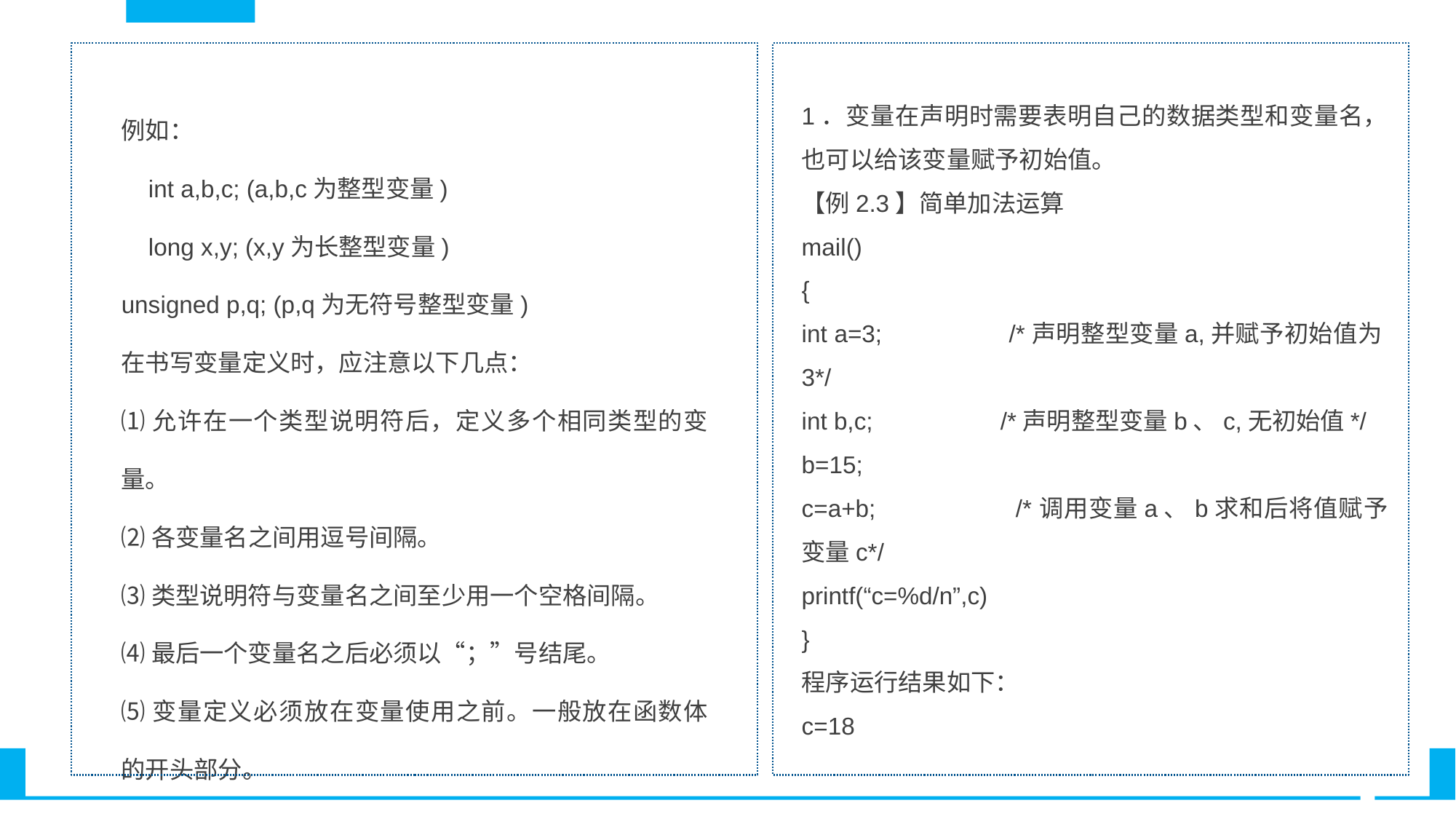

例如：
    int a,b,c; (a,b,c为整型变量)
    long x,y; (x,y为长整型变量)
unsigned p,q; (p,q为无符号整型变量)
在书写变量定义时，应注意以下几点：
⑴允许在一个类型说明符后，定义多个相同类型的变量。
⑵各变量名之间用逗号间隔。
⑶类型说明符与变量名之间至少用一个空格间隔。
⑷最后一个变量名之后必须以“；”号结尾。
⑸变量定义必须放在变量使用之前。一般放在函数体的开头部分。
1．变量在声明时需要表明自己的数据类型和变量名，也可以给该变量赋予初始值。
【例2.3】简单加法运算
mail()
{
int a=3;                  /*声明整型变量a,并赋予初始值为3*/
int b,c;                   /*声明整型变量b、c,无初始值*/
b=15;
c=a+b;                   /*调用变量a、b求和后将值赋予变量c*/
printf(“c=%d/n”,c)
}
程序运行结果如下：
c=18